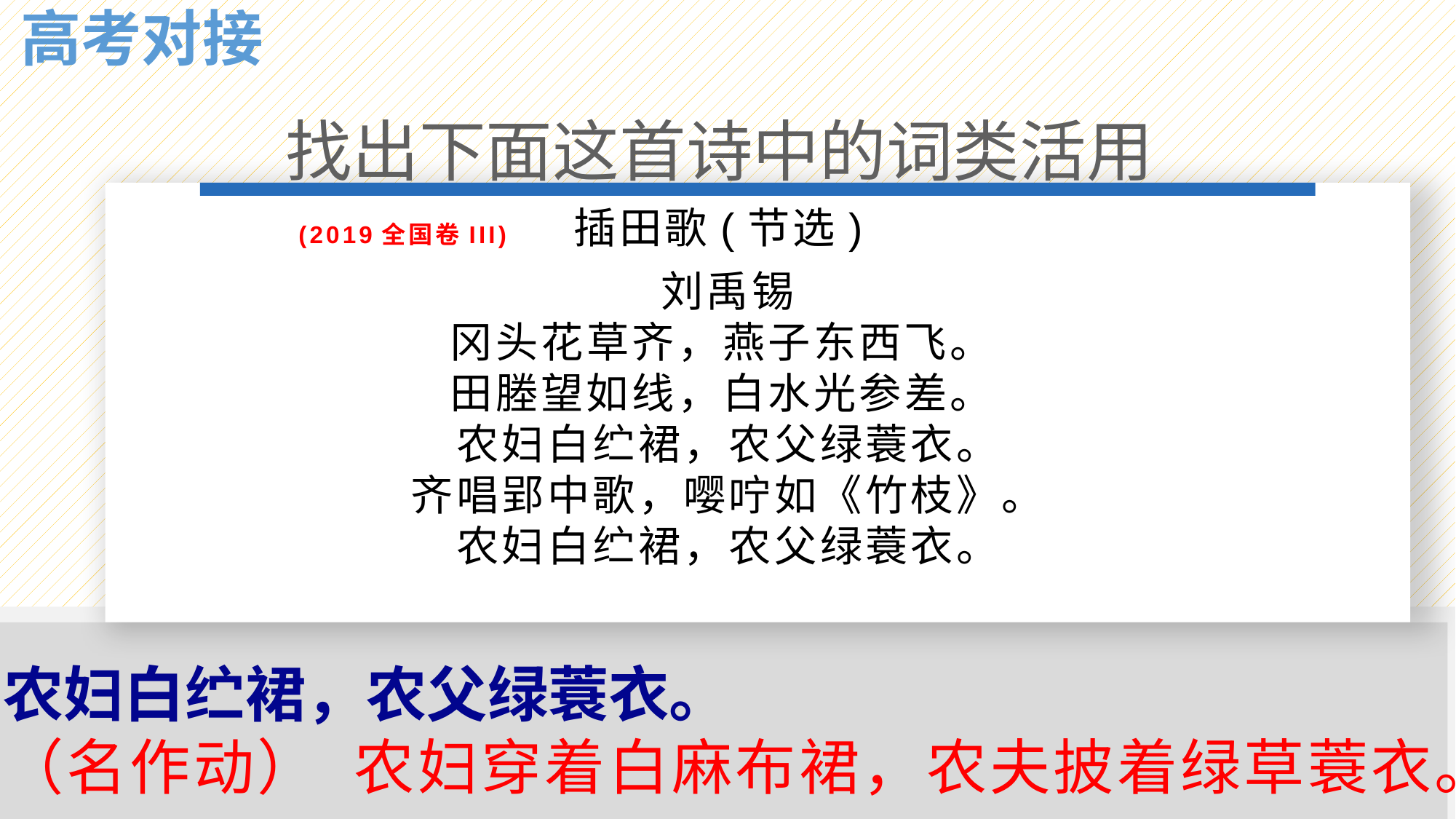

高考对接
找出下面这首诗中的词类活用

(2019全国卷III)      插田歌(节选)
刘禹锡
冈头花草齐，燕子东西飞。
田塍望如线，白水光参差。
农妇白纻裙，农父绿蓑衣。
齐唱郢中歌，嘤咛如《竹枝》。
农妇白纻裙，农父绿蓑衣。

农妇白纻裙，农父绿蓑衣。
（名作动）  农妇穿着白麻布裙，农夫披着绿草蓑衣。